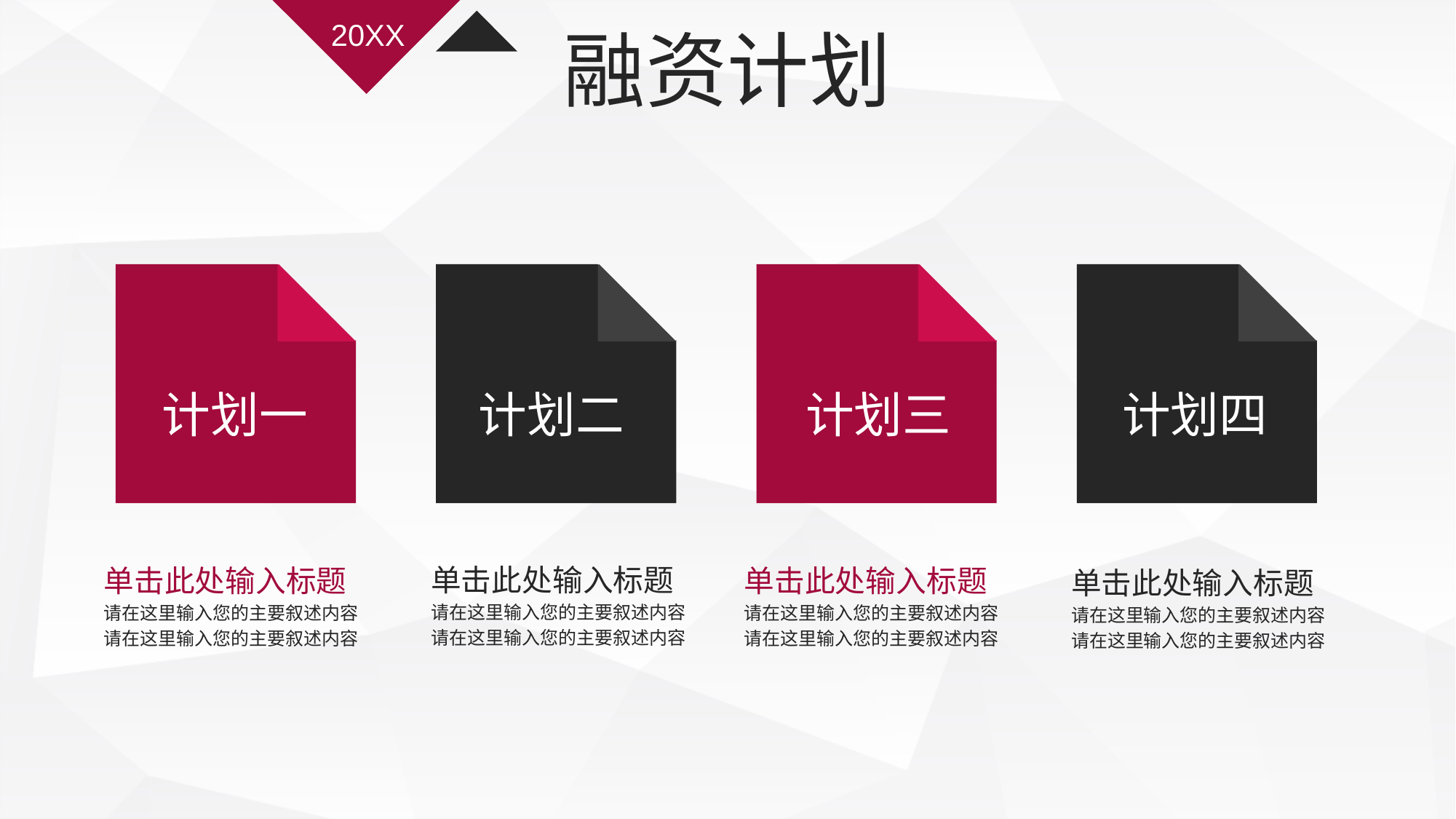

20XX
融资计划

计划一

计划二

计划三

计划四
单击此处输入标题
请在这里输入您的主要叙述内容
请在这里输入您的主要叙述内容
单击此处输入标题
请在这里输入您的主要叙述内容
请在这里输入您的主要叙述内容
单击此处输入标题
请在这里输入您的主要叙述内容
请在这里输入您的主要叙述内容
单击此处输入标题
请在这里输入您的主要叙述内容
请在这里输入您的主要叙述内容